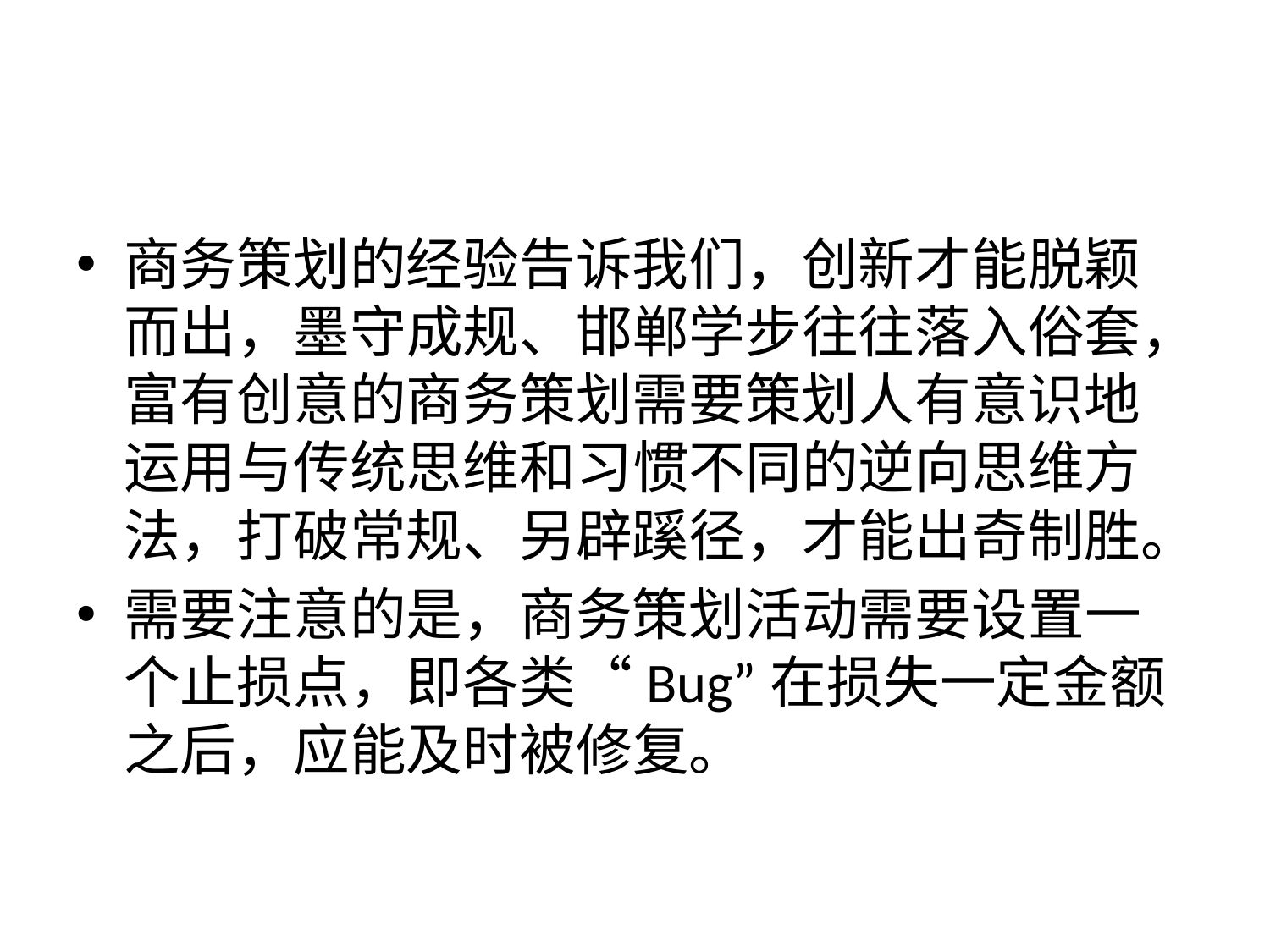

#
商务策划的经验告诉我们，创新才能脱颖而出，墨守成规、邯郸学步往往落入俗套，富有创意的商务策划需要策划人有意识地运用与传统思维和习惯不同的逆向思维方法，打破常规、另辟蹊径，才能出奇制胜。
需要注意的是，商务策划活动需要设置一个止损点，即各类“Bug”在损失一定金额之后，应能及时被修复。